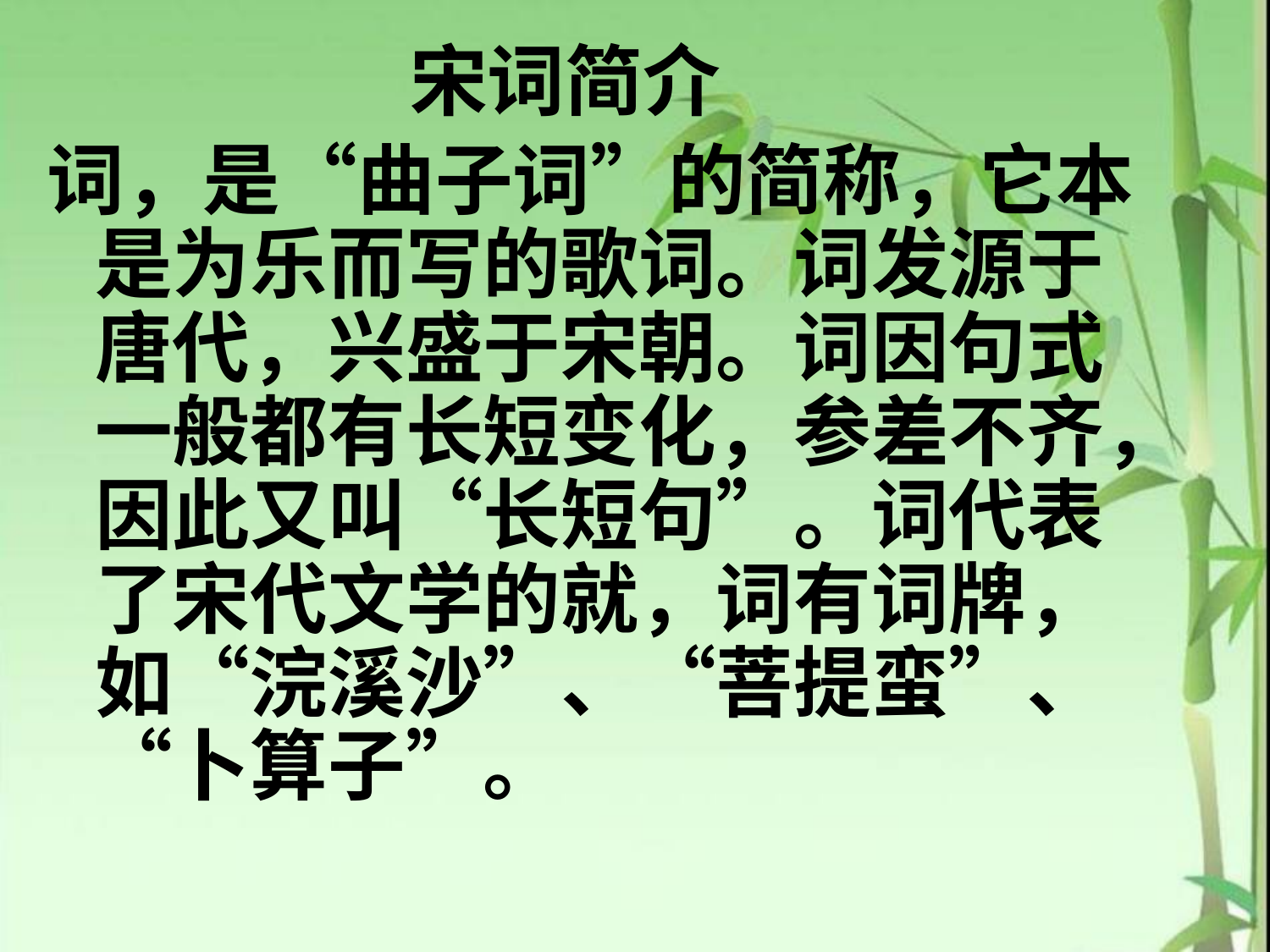

宋词简介
词，是“曲子词”的简称，它本是为乐而写的歌词。词发源于唐代，兴盛于宋朝。词因句式一般都有长短变化，参差不齐，因此又叫“长短句”。词代表了宋代文学的就，词有词牌，如“浣溪沙”、“菩提蛮”、“卜算子”。